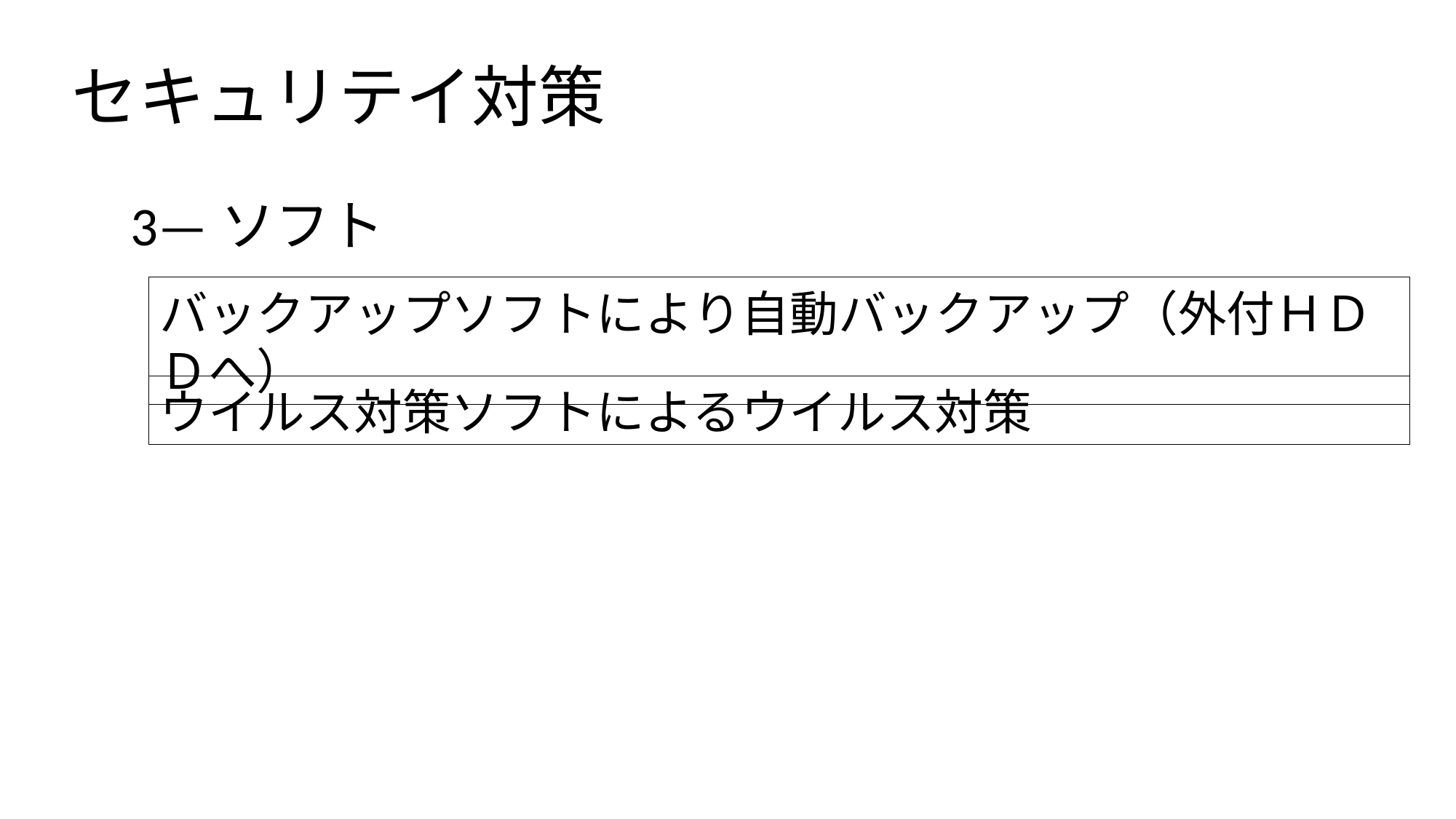

# セキュリテイ対策
3—ソフト
バックアップソフトにより自動バックアップ（外付ＨＤＤへ）
ウイルス対策ソフトによるウイルス対策